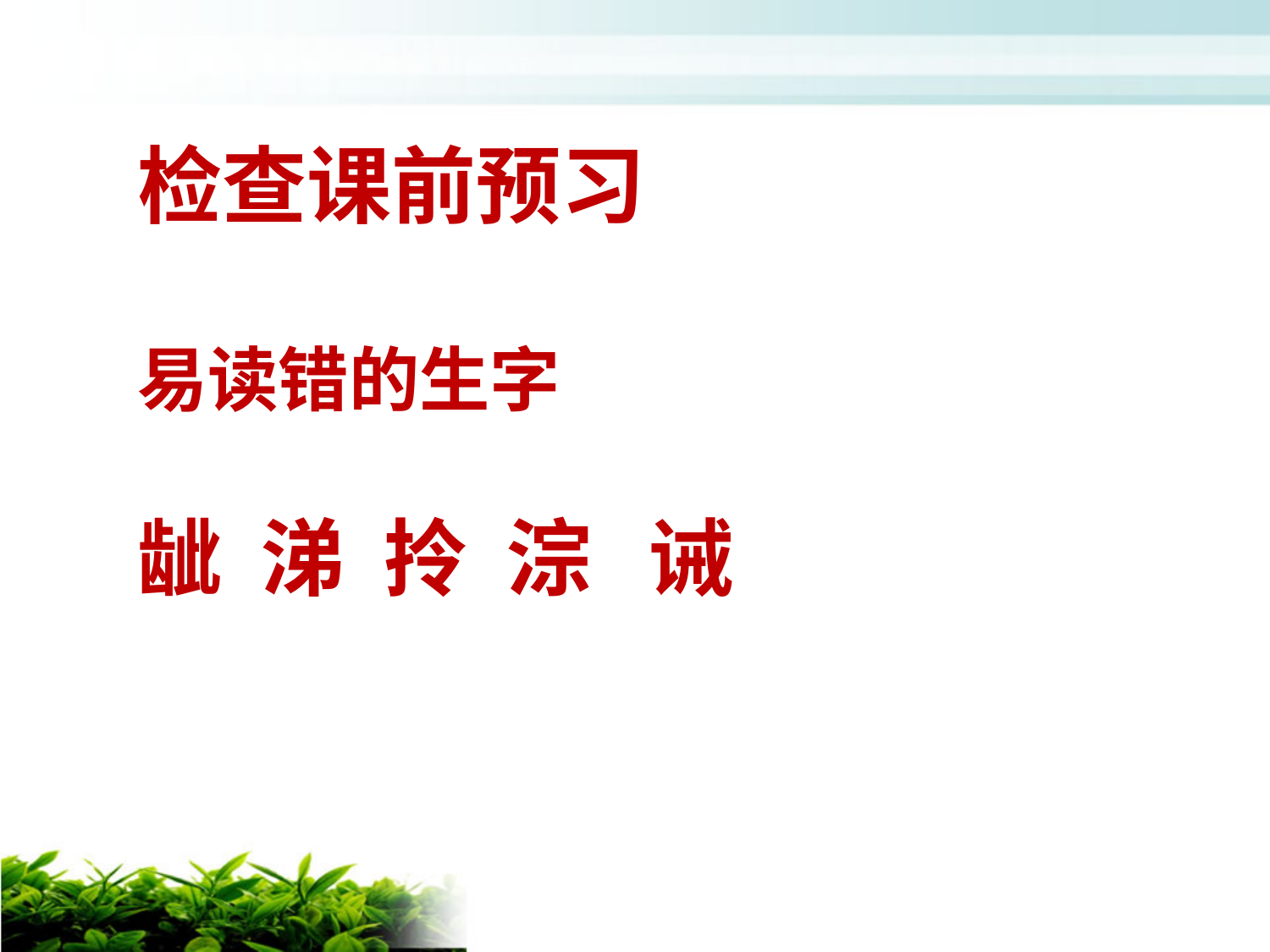

检查课前预习

易读错的生字

龇  涕  拎  淙   诫